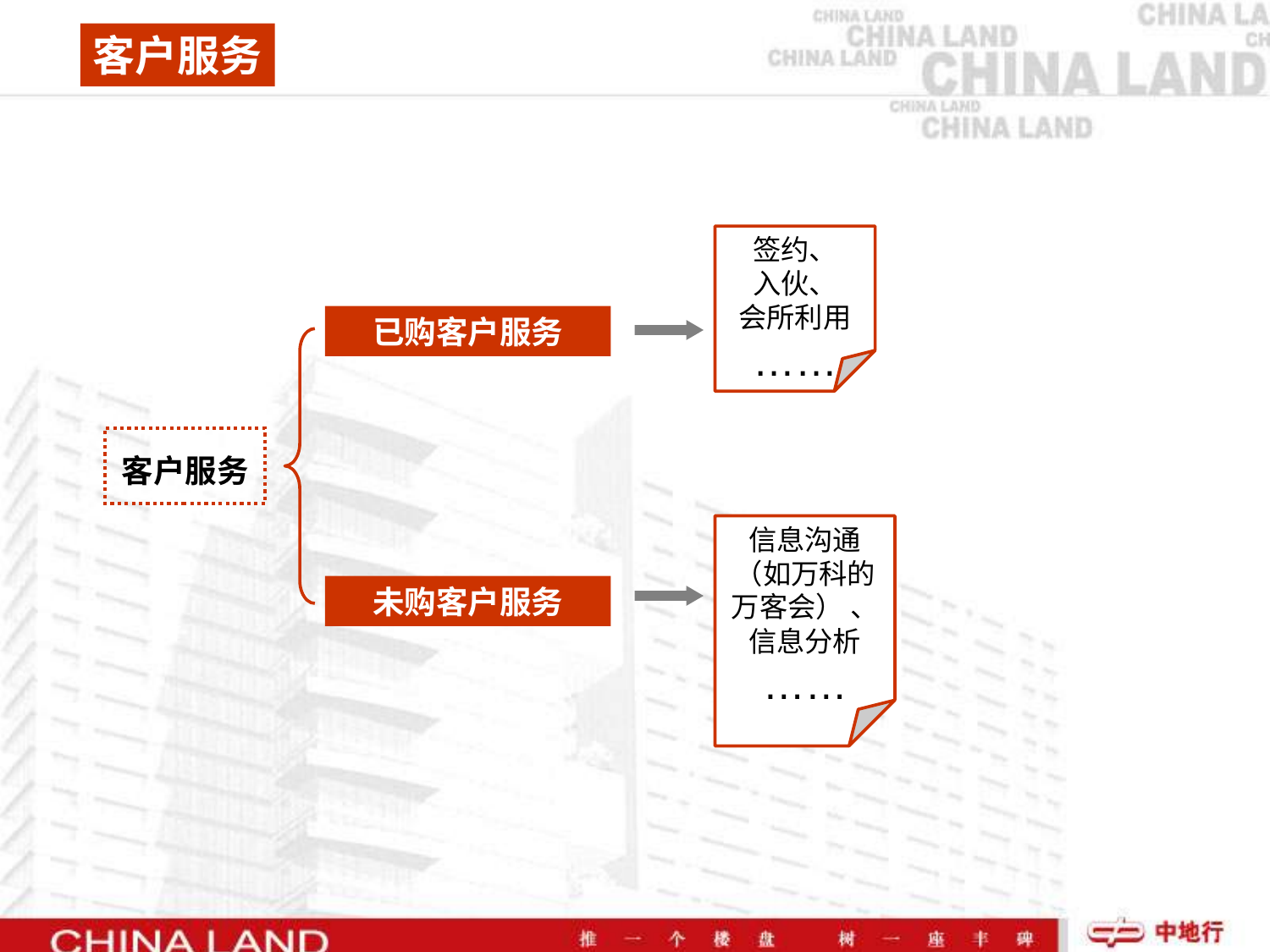

客户服务
签约、
入伙、
会所利用
……

已购客户服务

客户服务
信息沟通（如万科的万客会） 、
信息分析
……

未购客户服务